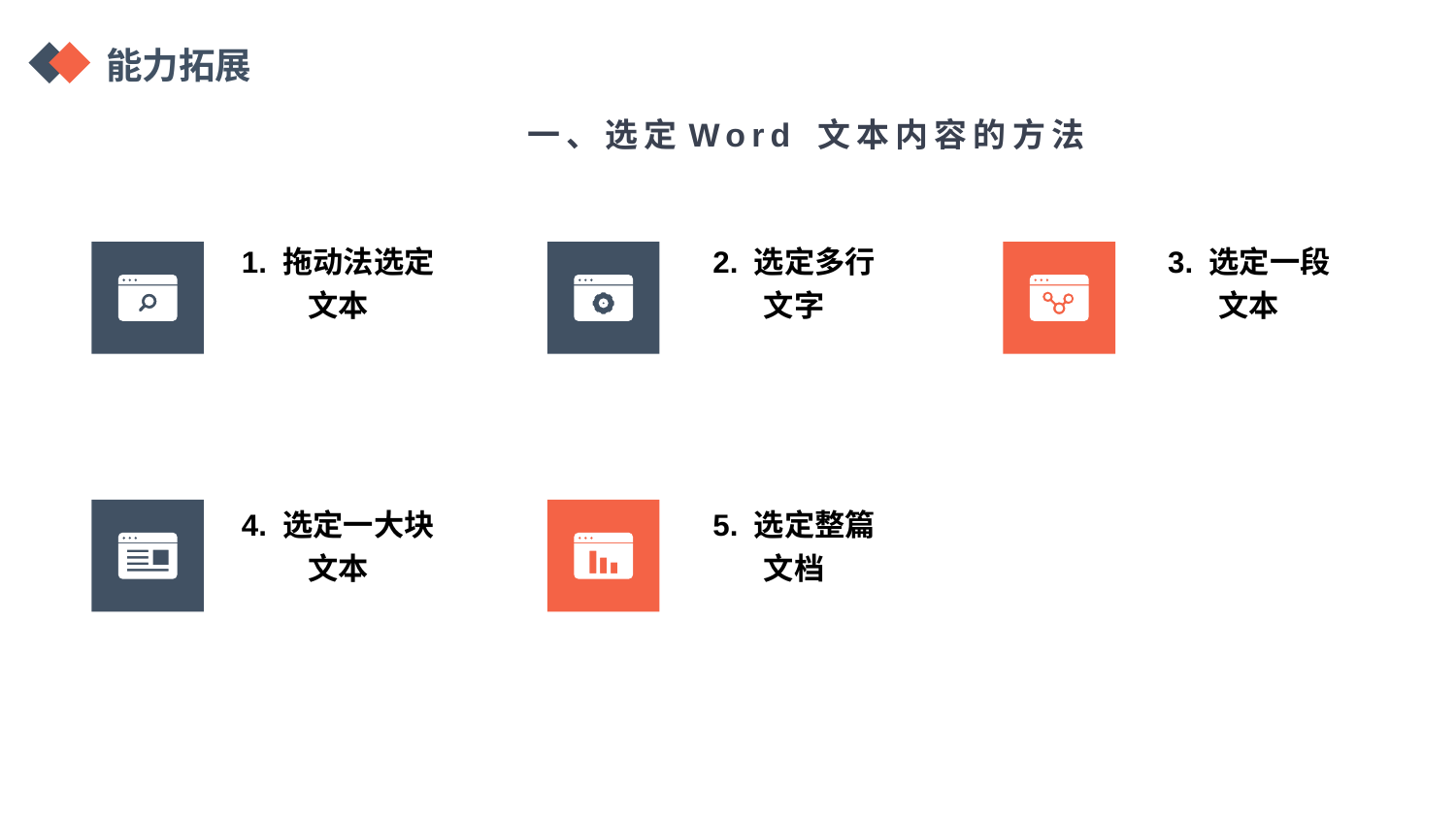

能力拓展
一、选定Word 文本内容的方法
1. 拖动法选定文本
2. 选定多行
文字
3. 选定一段
文本

4. 选定一大块文本
5. 选定整篇
文档